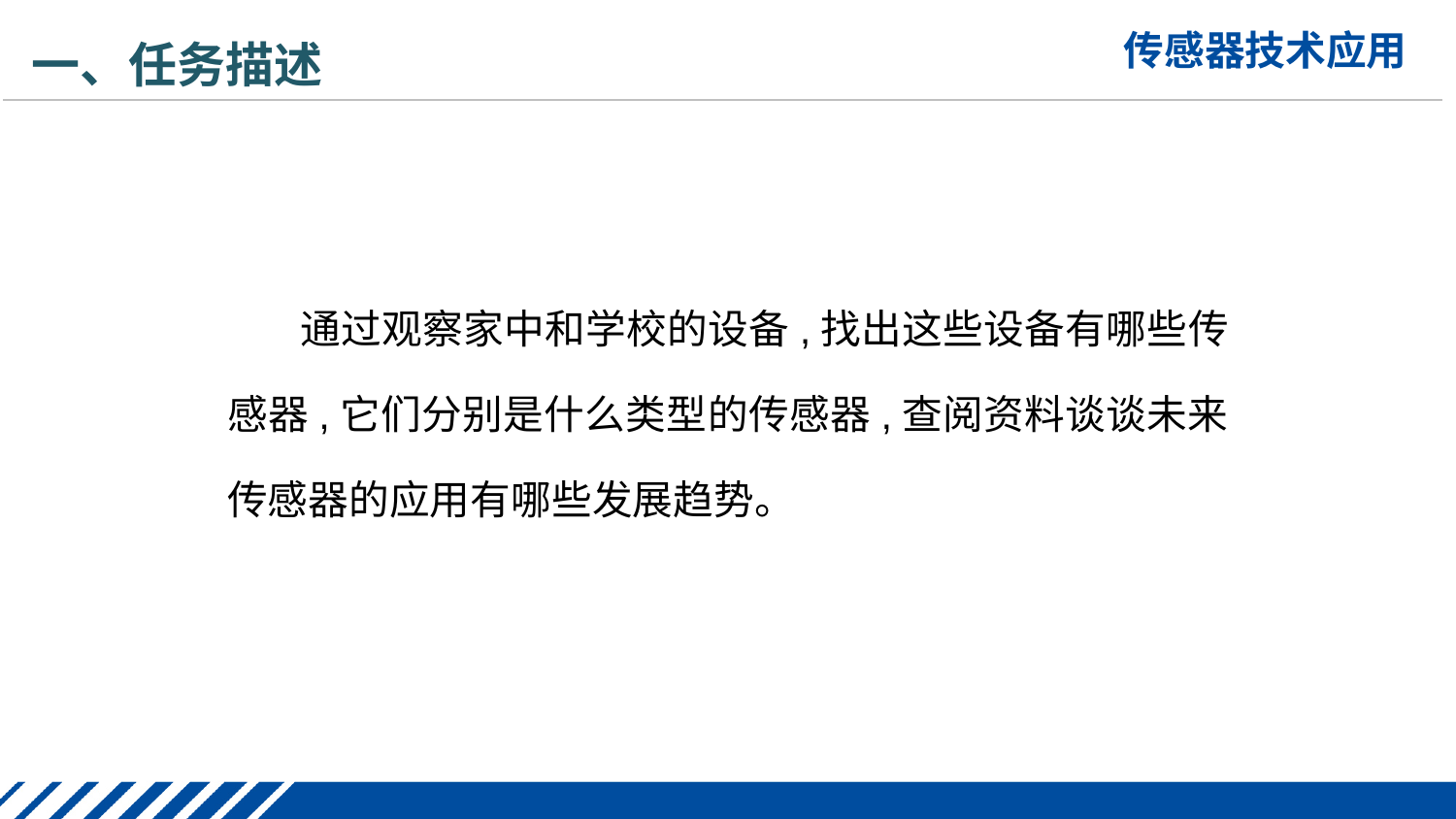

一、任务描述
通过观察家中和学校的设备,找出这些设备有哪些传感器,它们分别是什么类型的传感器,查阅资料谈谈未来传感器的应用有哪些发展趋势。